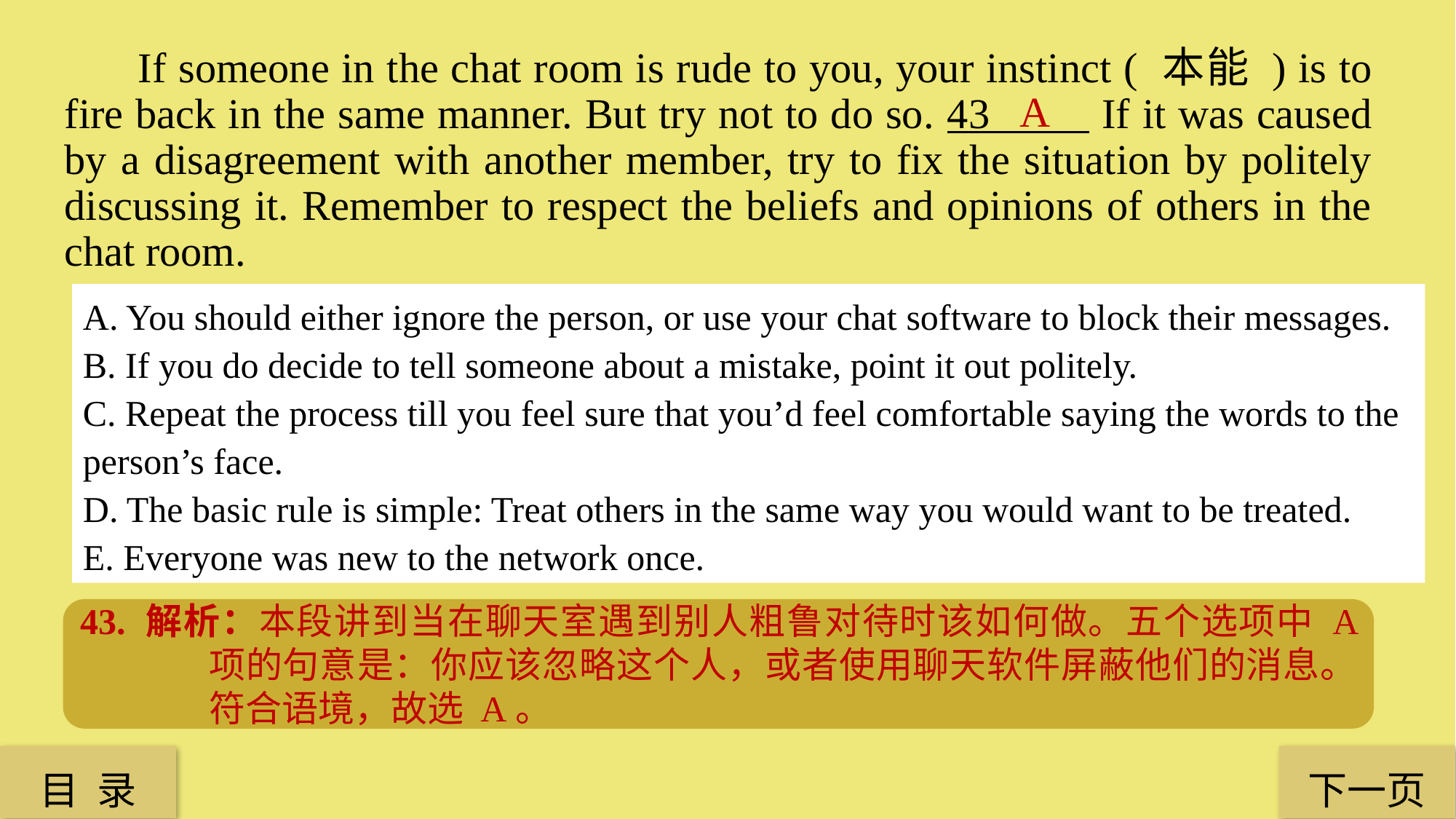

If someone in the chat room is rude to you, your instinct ( 本能 ) is to fire back in the same manner. But try not to do so. 43         If it was caused by a disagreement with another member, try to fix the situation by politely discussing it. Remember to respect the beliefs and opinions of others in the chat room.
A
A. You should either ignore the person, or use your chat software to block their messages.
B. If you do decide to tell someone about a mistake, point it out politely.
C. Repeat the process till you feel sure that you’d feel comfortable saying the words to the
person’s face.
D. The basic rule is simple: Treat others in the same way you would want to be treated.
E. Everyone was new to the network once.
43. 解析：本段讲到当在聊天室遇到别人粗鲁对待时该如何做。五个选项中 A 项的句意是：你应该忽略这个人，或者使用聊天软件屏蔽他们的消息。符合语境，故选 A。